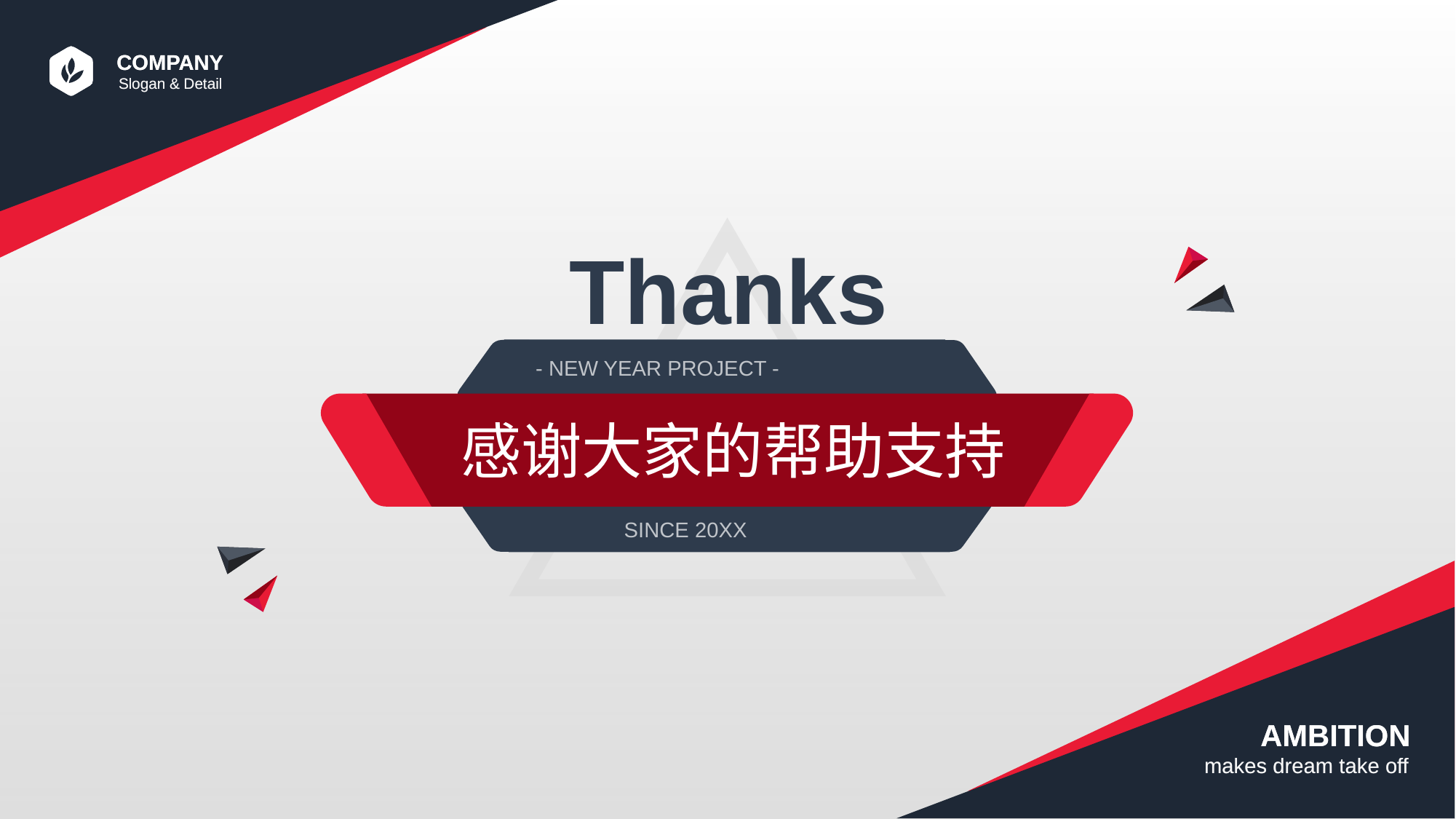

COMPANY
Slogan & Detail

Thanks

- NEW YEAR PROJECT -

感谢大家的帮助支持

SINCE 20XX

AMBITION
makes dream take off